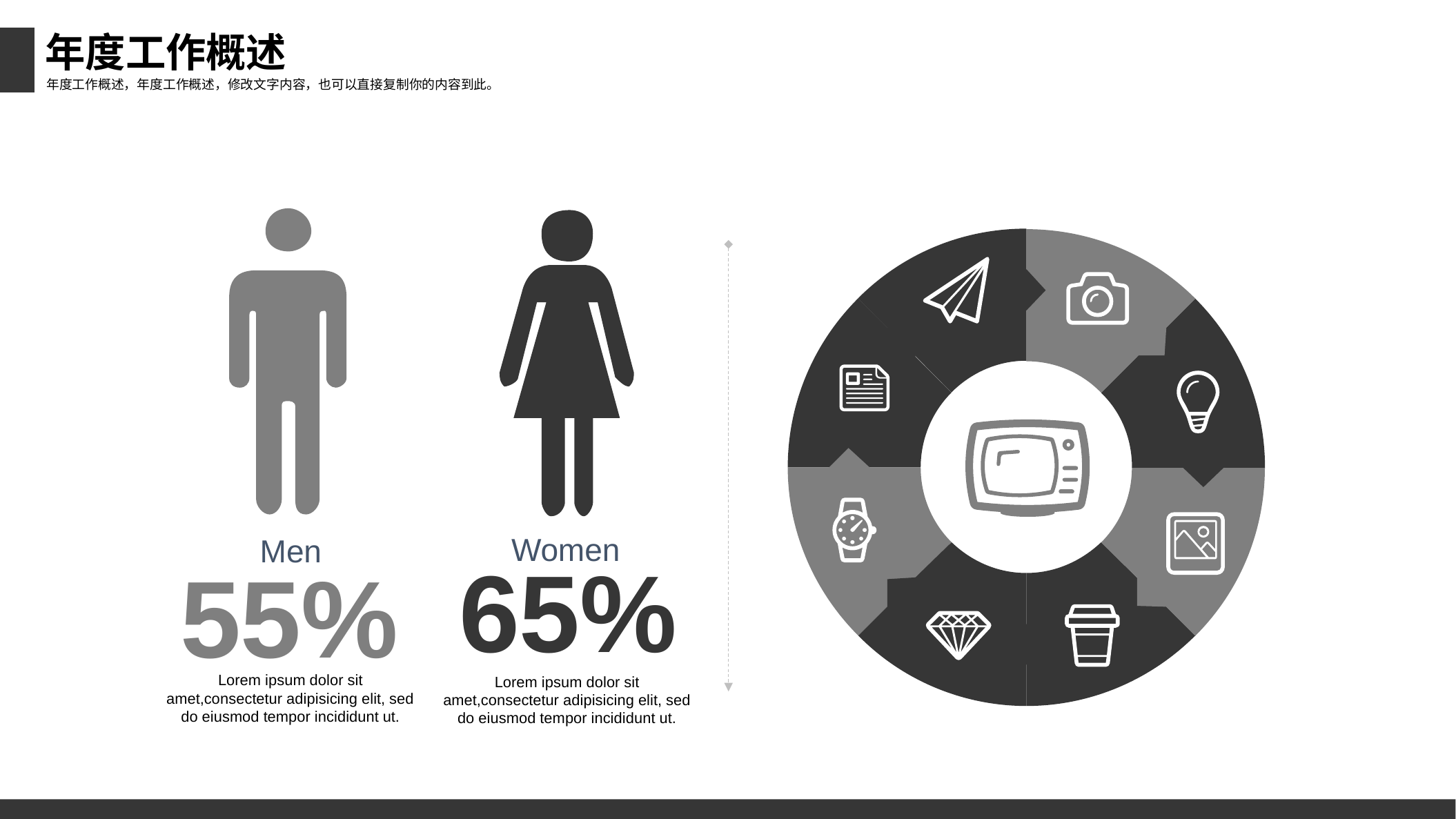

年度工作概述

年度工作概述，年度工作概述，修改文字内容，也可以直接复制你的内容到此。

Women
Men
65%
55%

Lorem ipsum dolor sit amet,consectetur adipisicing elit, sed do eiusmod tempor incididunt ut.
Lorem ipsum dolor sit amet,consectetur adipisicing elit, sed do eiusmod tempor incididunt ut.